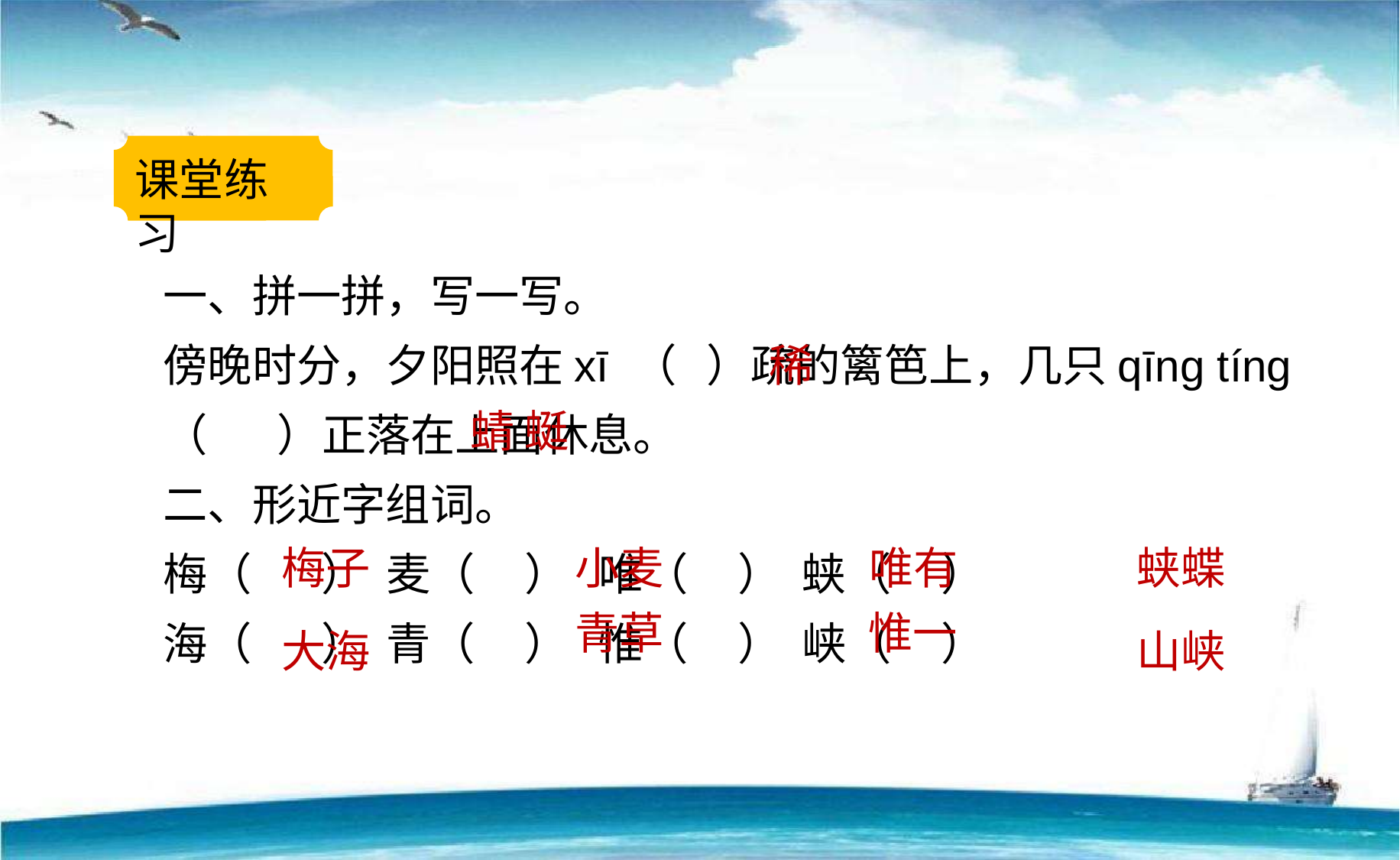

课堂练习
一、拼一拼，写一写。
傍晚时分，夕阳照在xī （   ）疏的篱笆上，几只qīnɡ tínɡ （       ）正落在上面休息。
二、形近字组词。
梅（       ）  麦（     ）   唯（     ）  蛱（     ）
海（       ）  青（     ）   惟（     ）  峡（     ）
稀
 蜻 蜓
梅子
小麦
 唯有
蛱蝶
青草
惟一
大海
山峡